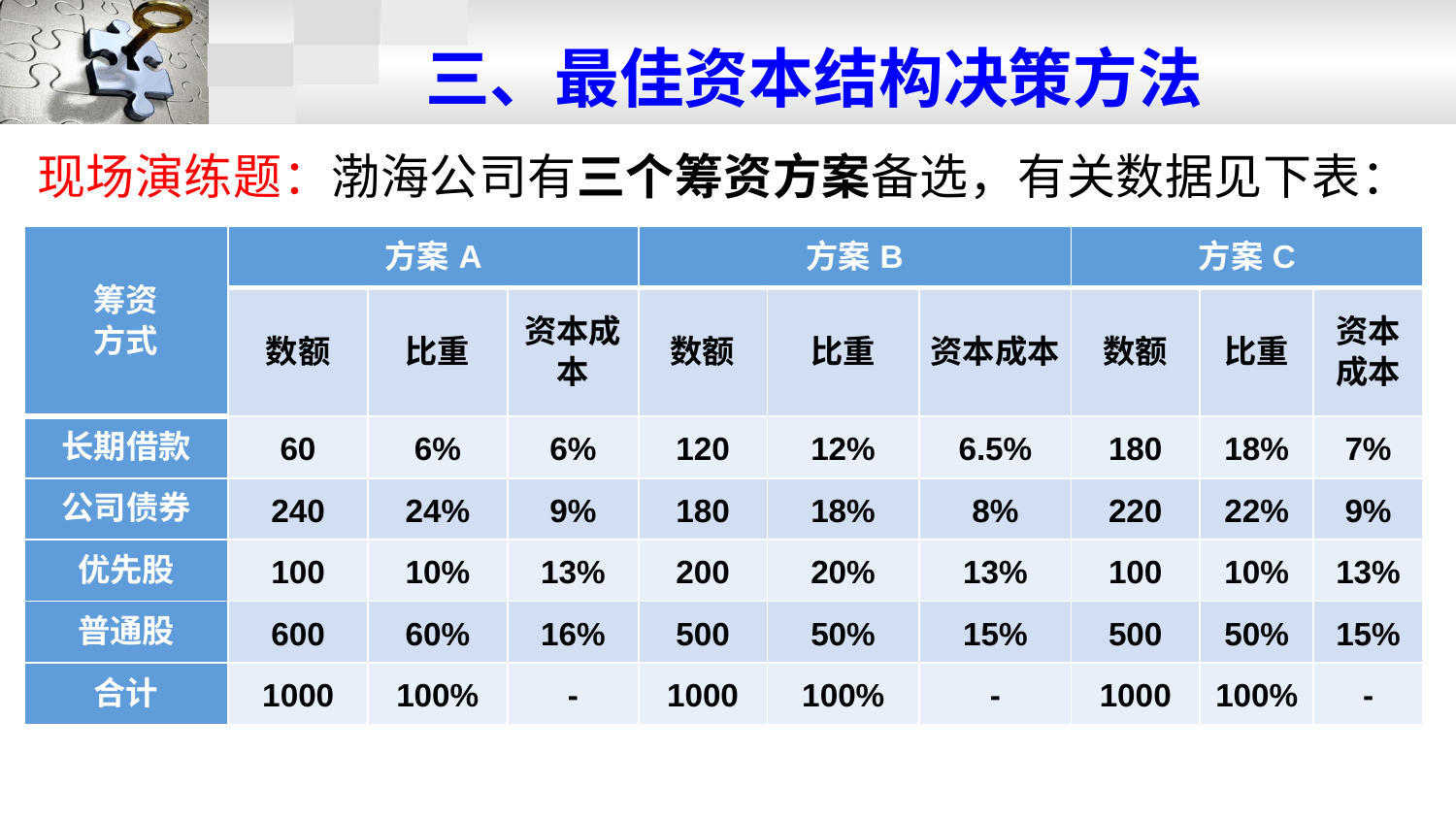

# 三、最佳资本结构决策方法
现场演练题：渤海公司有三个筹资方案备选，有关数据见下表：
| 筹资 方式 | 方案A |  |  | 方案B |  |  | 方案C |  |  |
| --- | --- | --- | --- | --- | --- | --- | --- | --- | --- |
|  | 数额 | 比重 | 资本成本 | 数额 | 比重 | 资本成本 | 数额 | 比重 | 资本 成本 |
| 长期借款 | 60 | 6% | 6% | 120 | 12% | 6.5% | 180 | 18% | 7% |
| 公司债券 | 240 | 24% | 9% | 180 | 18% | 8% | 220 | 22% | 9% |
| 优先股 | 100 | 10% | 13% | 200 | 20% | 13% | 100 | 10% | 13% |
| 普通股 | 600 | 60% | 16% | 500 | 50% | 15% | 500 | 50% | 15% |
| 合计 | 1000 | 100% | - | 1000 | 100% | - | 1000 | 100% | - |